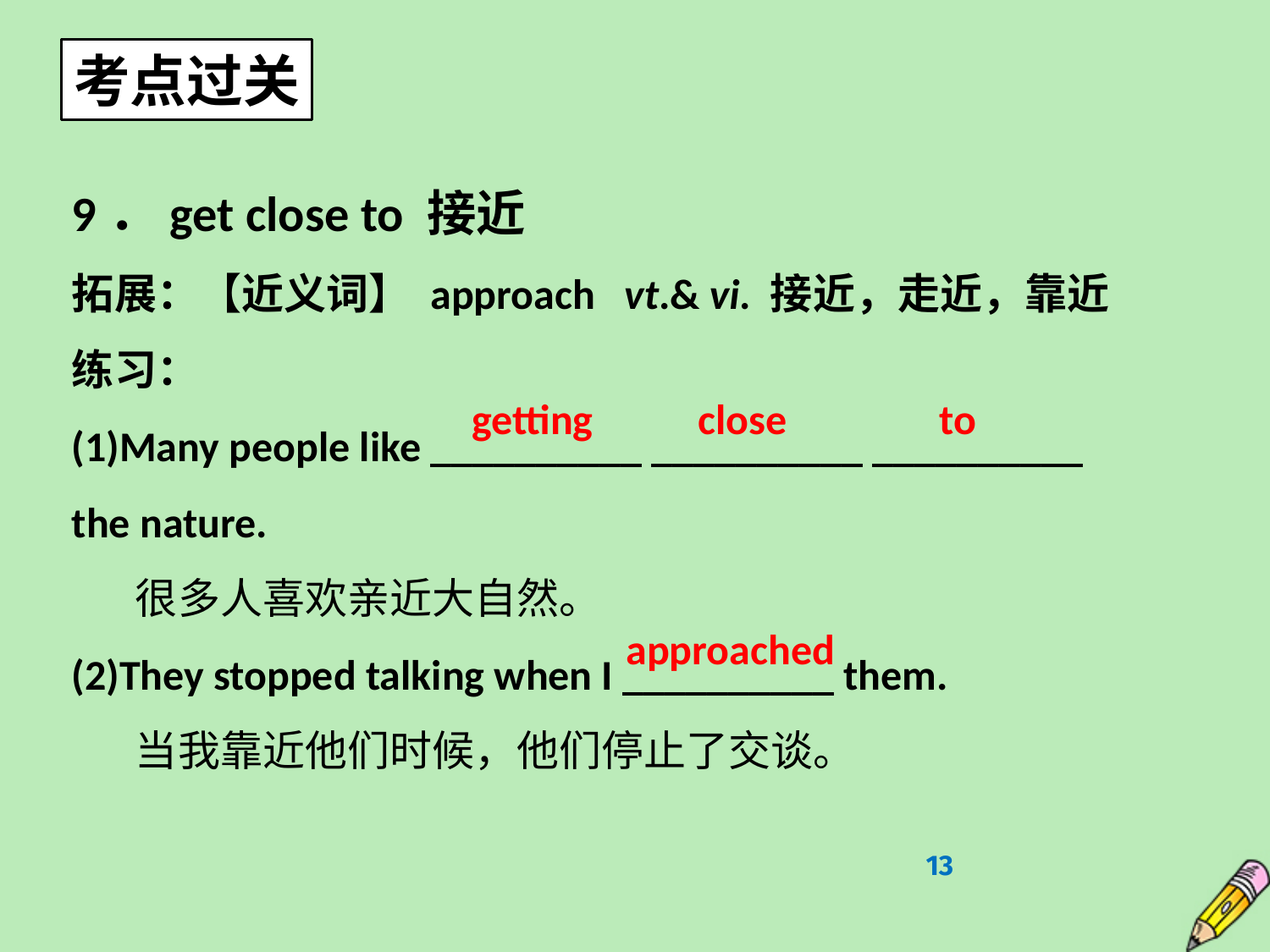

考点过关
9．get close to 接近
拓展：【近义词】 approach   vt.& vi. 接近，走近，靠近
练习：
(1)Many people like __________ __________ __________ the nature.
很多人喜欢亲近大自然。
(2)They stopped talking when I __________ them.
当我靠近他们时候，他们停止了交谈。
getting           close                to
approached
13